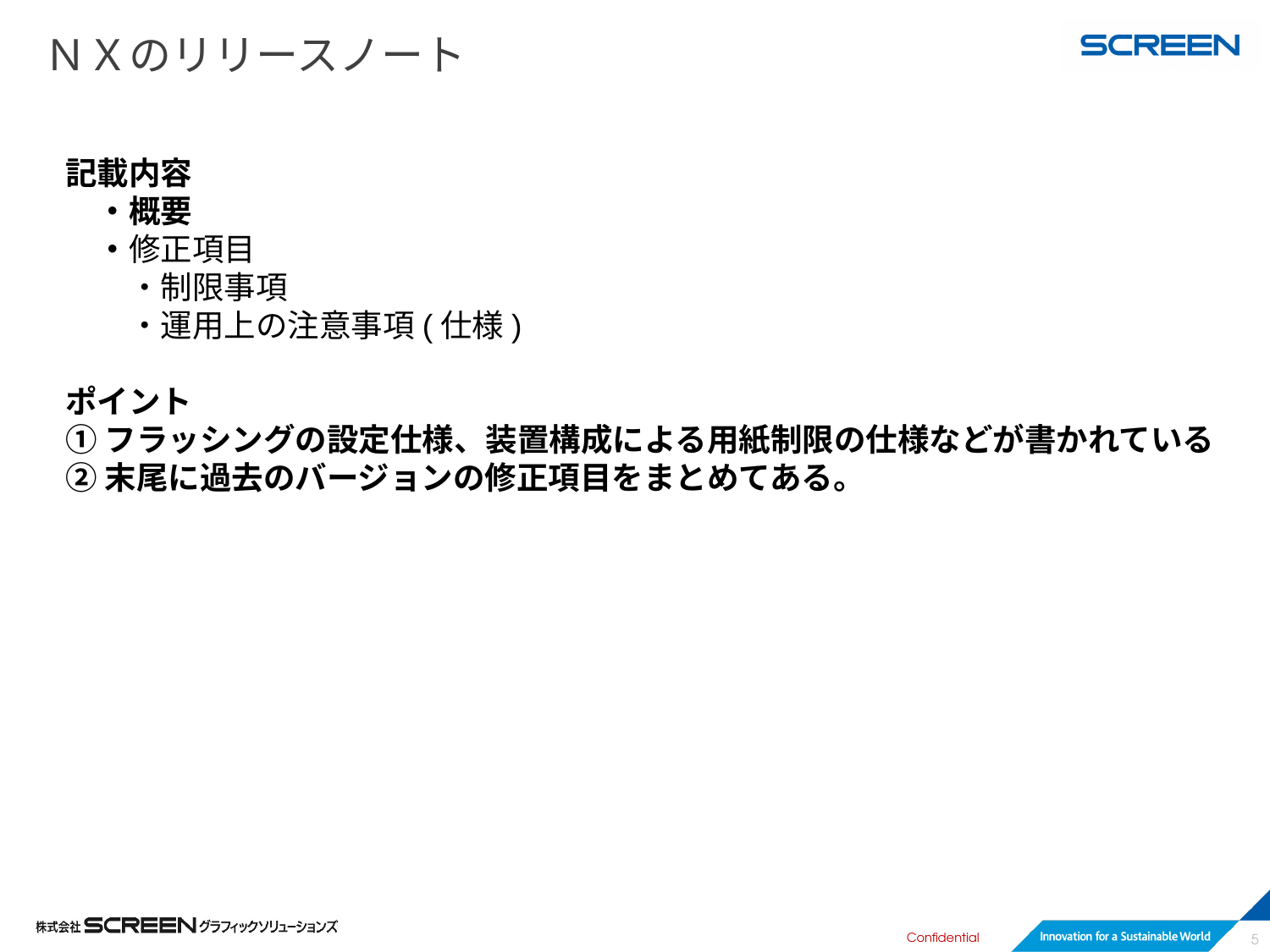

# ＮＸのリリースノート
記載内容
　・概要
　・修正項目
　　・制限事項
　　・運用上の注意事項(仕様)

ポイント
①フラッシングの設定仕様、装置構成による用紙制限の仕様などが書かれている
②末尾に過去のバージョンの修正項目をまとめてある。

5